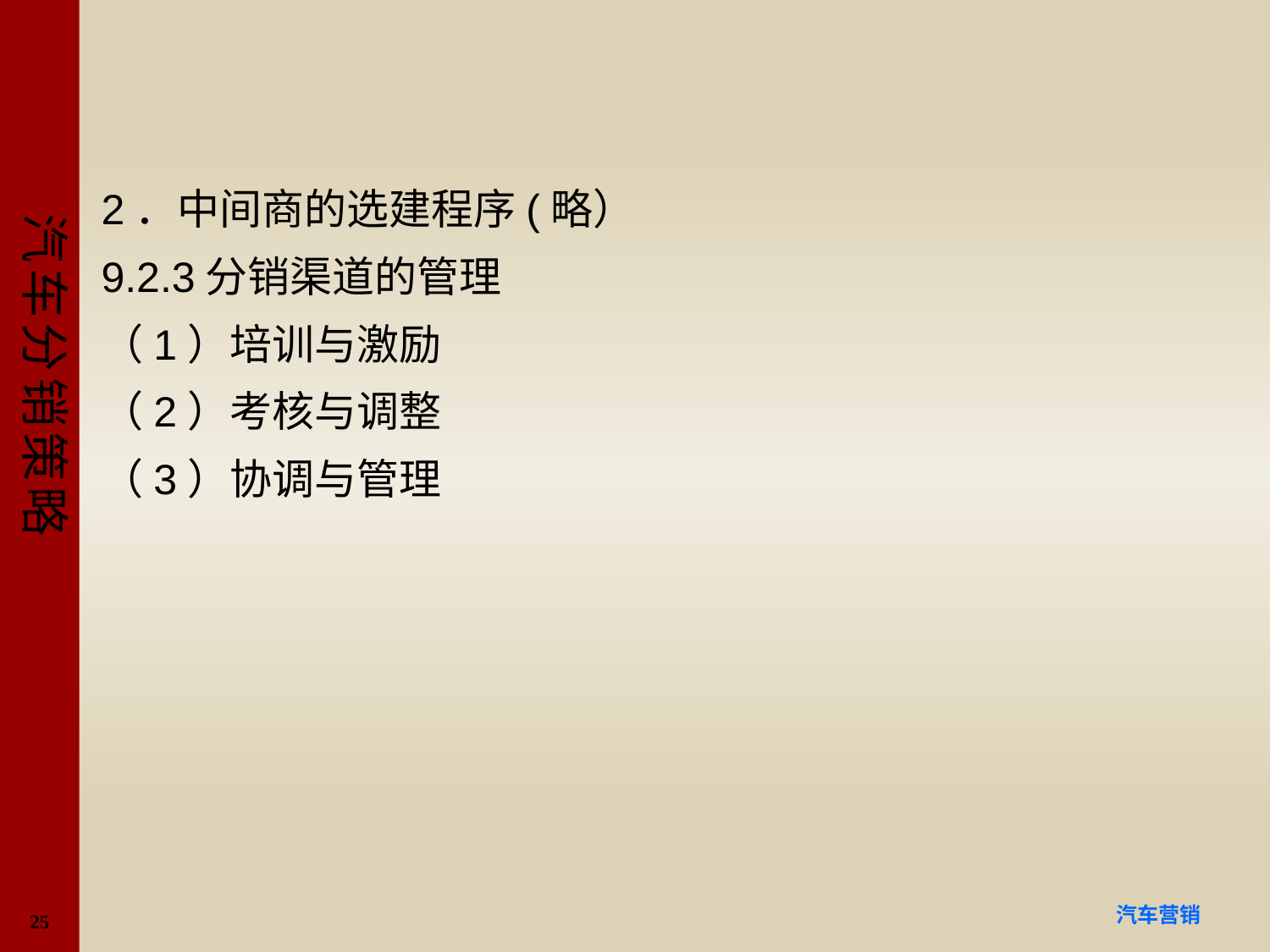

#
2．中间商的选建程序(略）
9.2.3分销渠道的管理
（1）培训与激励
（2）考核与调整
（3）协调与管理

25